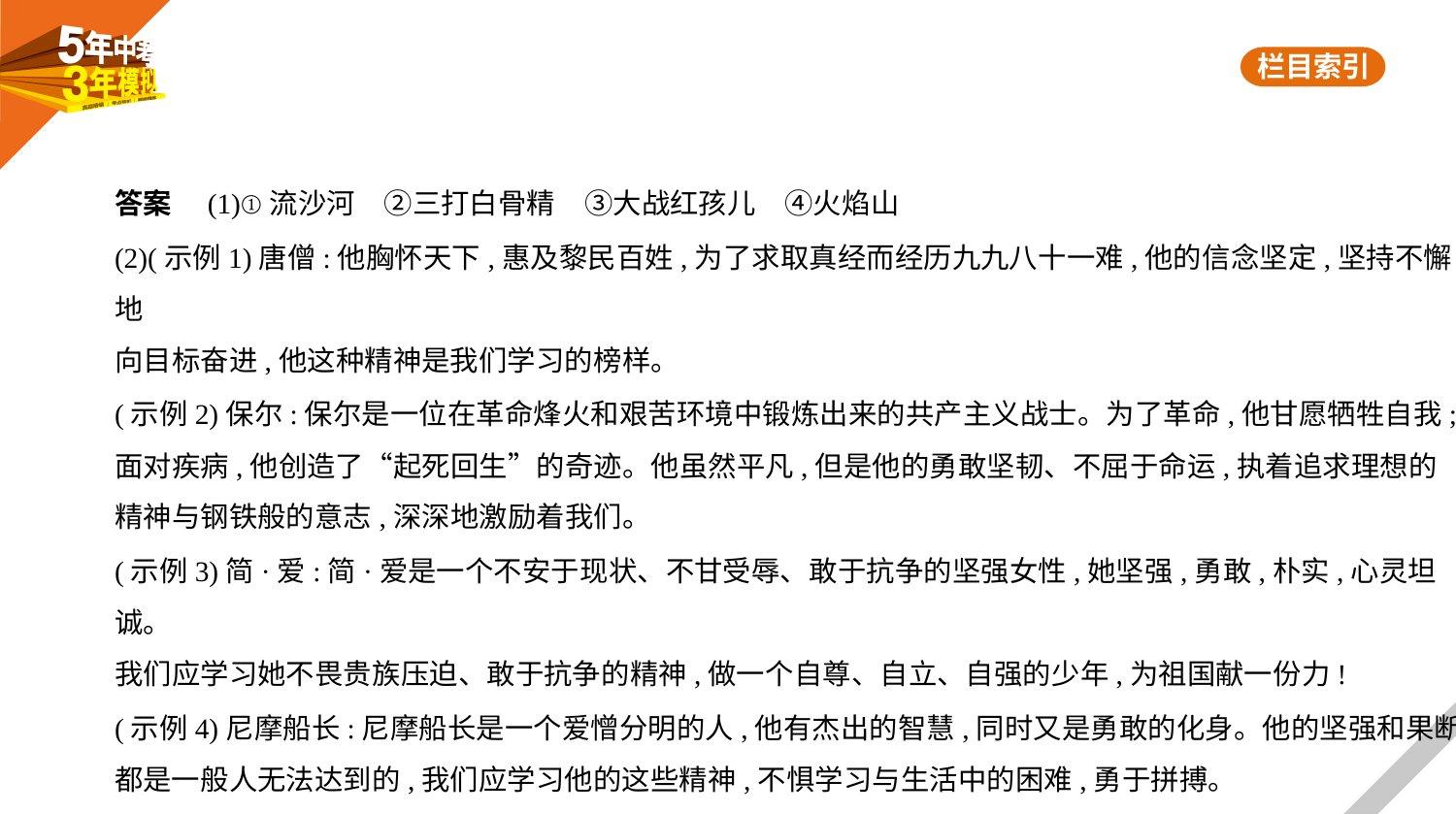

答案　(1)①流沙河　②三打白骨精　③大战红孩儿　④火焰山
(2)(示例1)唐僧:他胸怀天下,惠及黎民百姓,为了求取真经而经历九九八十一难,他的信念坚定,坚持不懈地
向目标奋进,他这种精神是我们学习的榜样。
(示例2)保尔:保尔是一位在革命烽火和艰苦环境中锻炼出来的共产主义战士。为了革命,他甘愿牺牲自我;
面对疾病,他创造了“起死回生”的奇迹。他虽然平凡,但是他的勇敢坚韧、不屈于命运,执着追求理想的
精神与钢铁般的意志,深深地激励着我们。
(示例3)简·爱:简·爱是一个不安于现状、不甘受辱、敢于抗争的坚强女性,她坚强,勇敢,朴实,心灵坦诚。
我们应学习她不畏贵族压迫、敢于抗争的精神,做一个自尊、自立、自强的少年,为祖国献一份力!
(示例4)尼摩船长:尼摩船长是一个爱憎分明的人,他有杰出的智慧,同时又是勇敢的化身。他的坚强和果断
都是一般人无法达到的,我们应学习他的这些精神,不惧学习与生活中的困难,勇于拼搏。